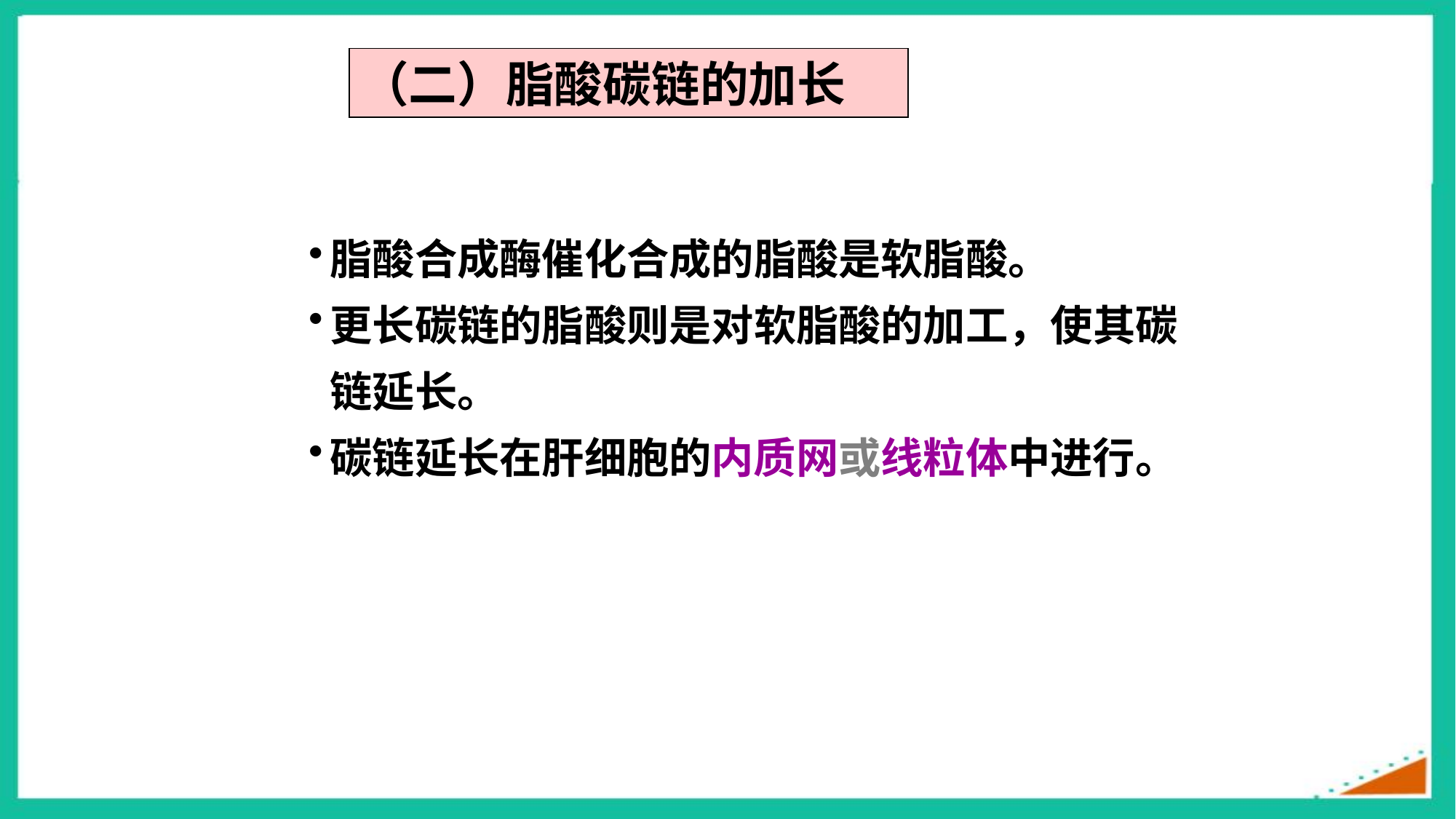

（二）脂酸碳链的加长
脂酸合成酶催化合成的脂酸是软脂酸。
更长碳链的脂酸则是对软脂酸的加工，使其碳链延长。
碳链延长在肝细胞的内质网或线粒体中进行。